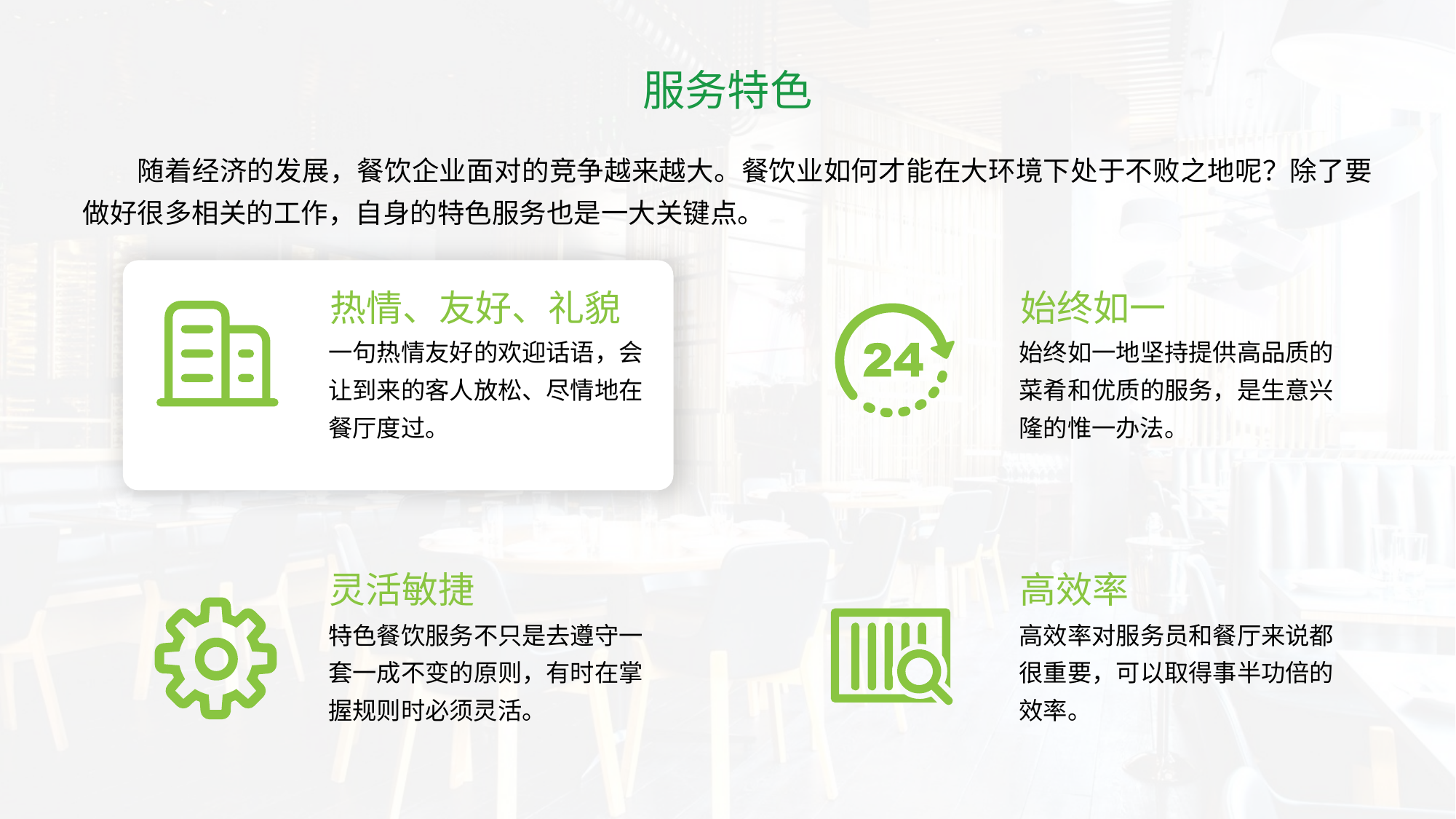

服务特色
随着经济的发展，餐饮企业面对的竞争越来越大。餐饮业如何才能在大环境下处于不败之地呢？除了要做好很多相关的工作，自身的特色服务也是一大关键点。

热情、友好、礼貌
始终如一

一句热情友好的欢迎话语，会让到来的客人放松、尽情地在餐厅度过。
始终如一地坚持提供高品质的菜肴和优质的服务，是生意兴隆的惟一办法。
灵活敏捷
高效率

特色餐饮服务不只是去遵守一套一成不变的原则，有时在掌握规则时必须灵活。
高效率对服务员和餐厅来说都很重要，可以取得事半功倍的效率。